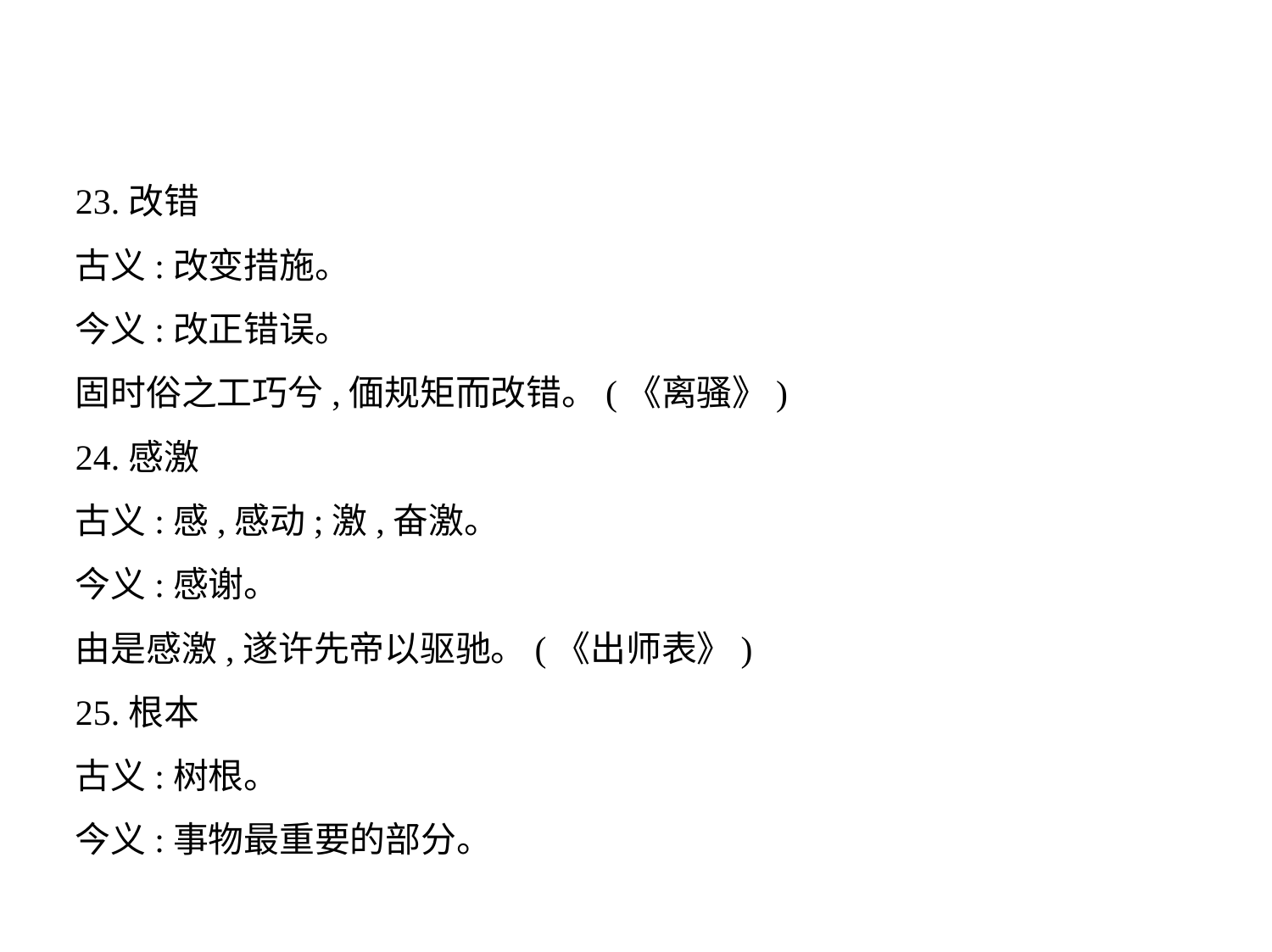

23.改错
古义:改变措施。
今义:改正错误。
固时俗之工巧兮,偭规矩而改错。(《离骚》)
24.感激
古义:感,感动;激,奋激。
今义:感谢。
由是感激,遂许先帝以驱驰。(《出师表》)
25.根本
古义:树根。
今义:事物最重要的部分。